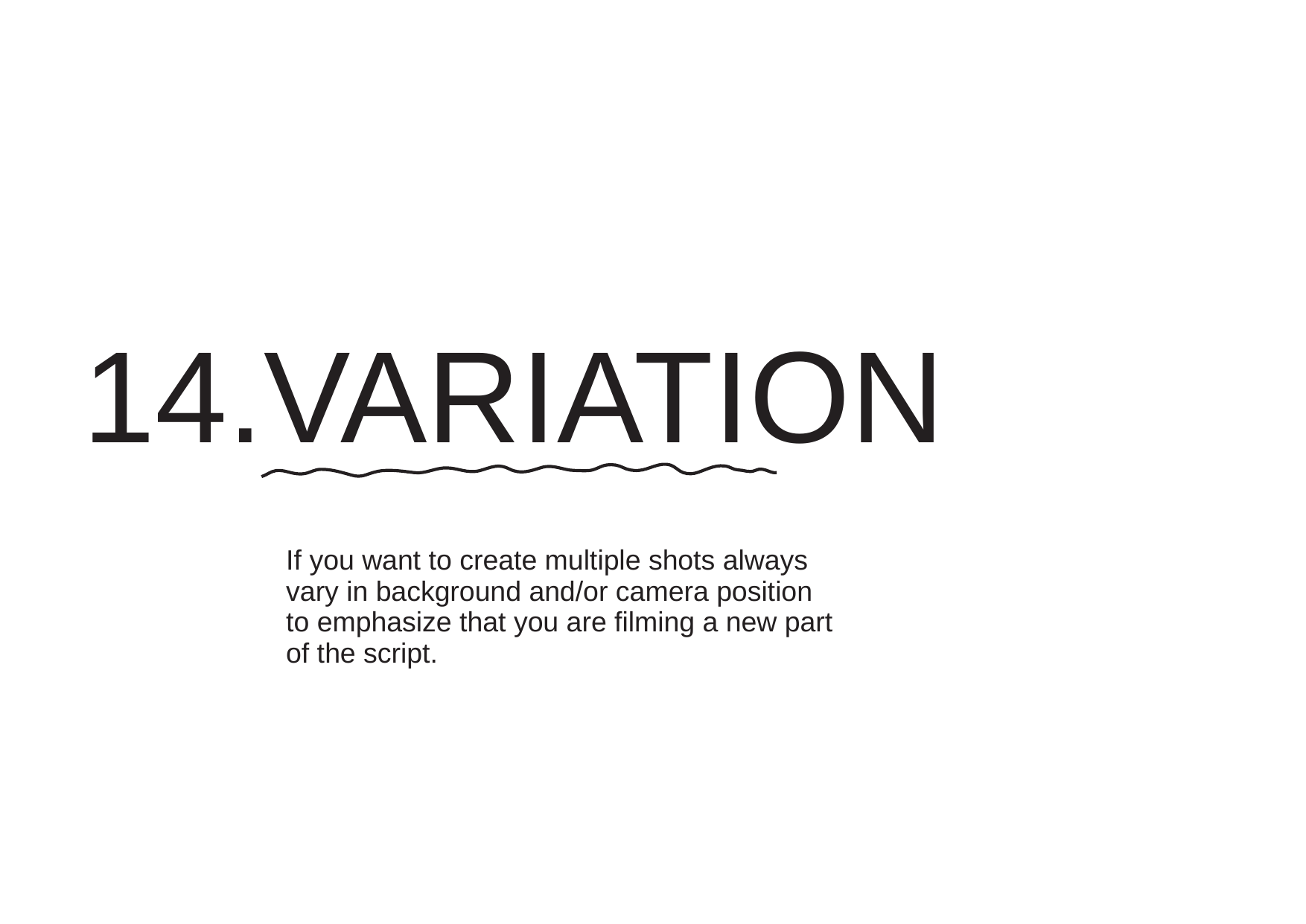

14.VARIATION

If you want to create multiple shots always
vary in background and/or camera position
to emphasize that you are filming a new part
of the script.
转自锐普PPT论坛：www.rapidbbs.cn